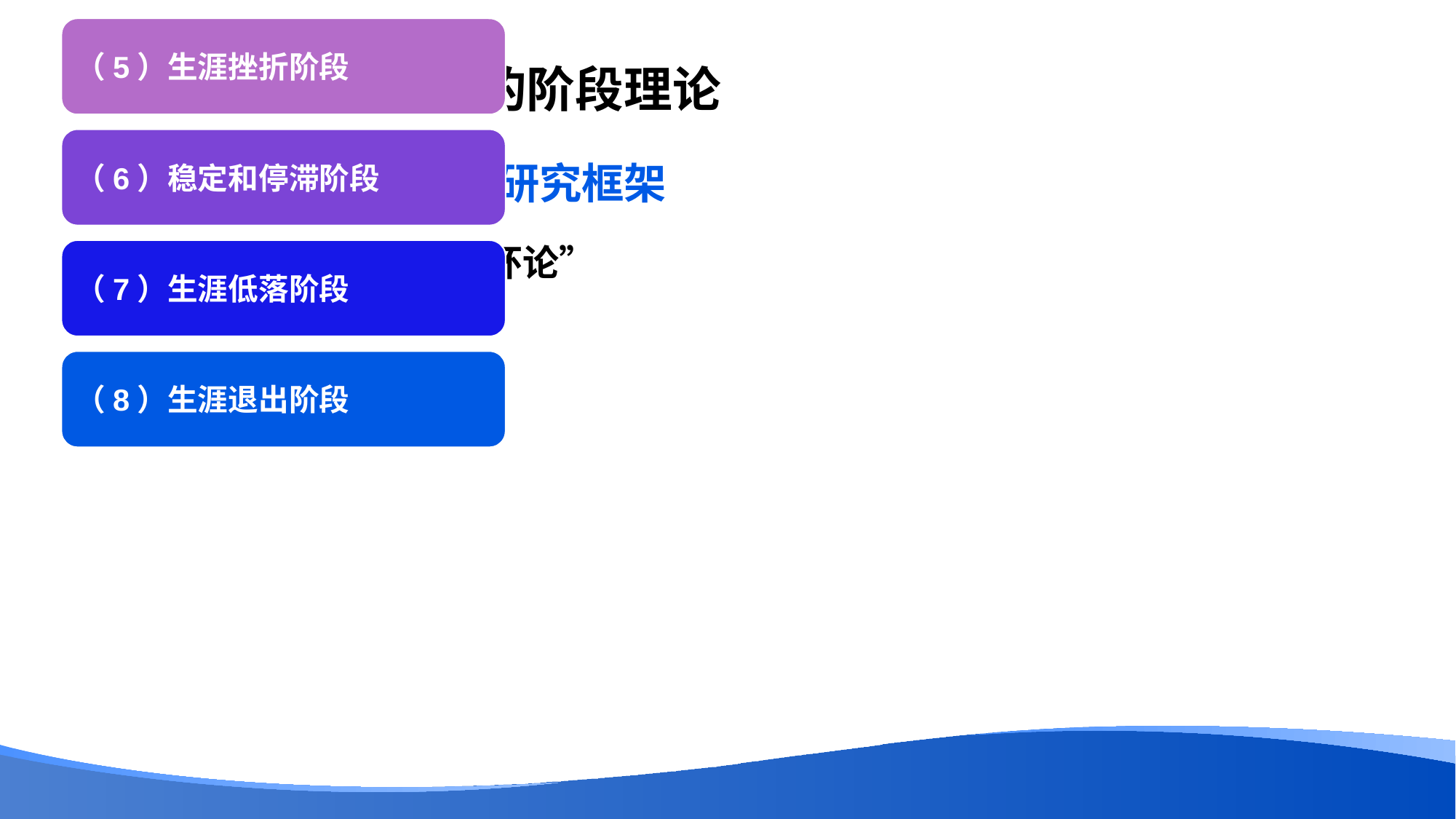

# 二、教师专业发展的阶段理论
（一）职业/生命周期研究框架
1.费斯勒“教师生涯循环论”
（1）职前教育阶段
（2）引导阶段
（3）能力建立阶段
（4）热心和成长阶段
（5）生涯挫折阶段
（6）稳定和停滞阶段
（7）生涯低落阶段
（8）生涯退出阶段